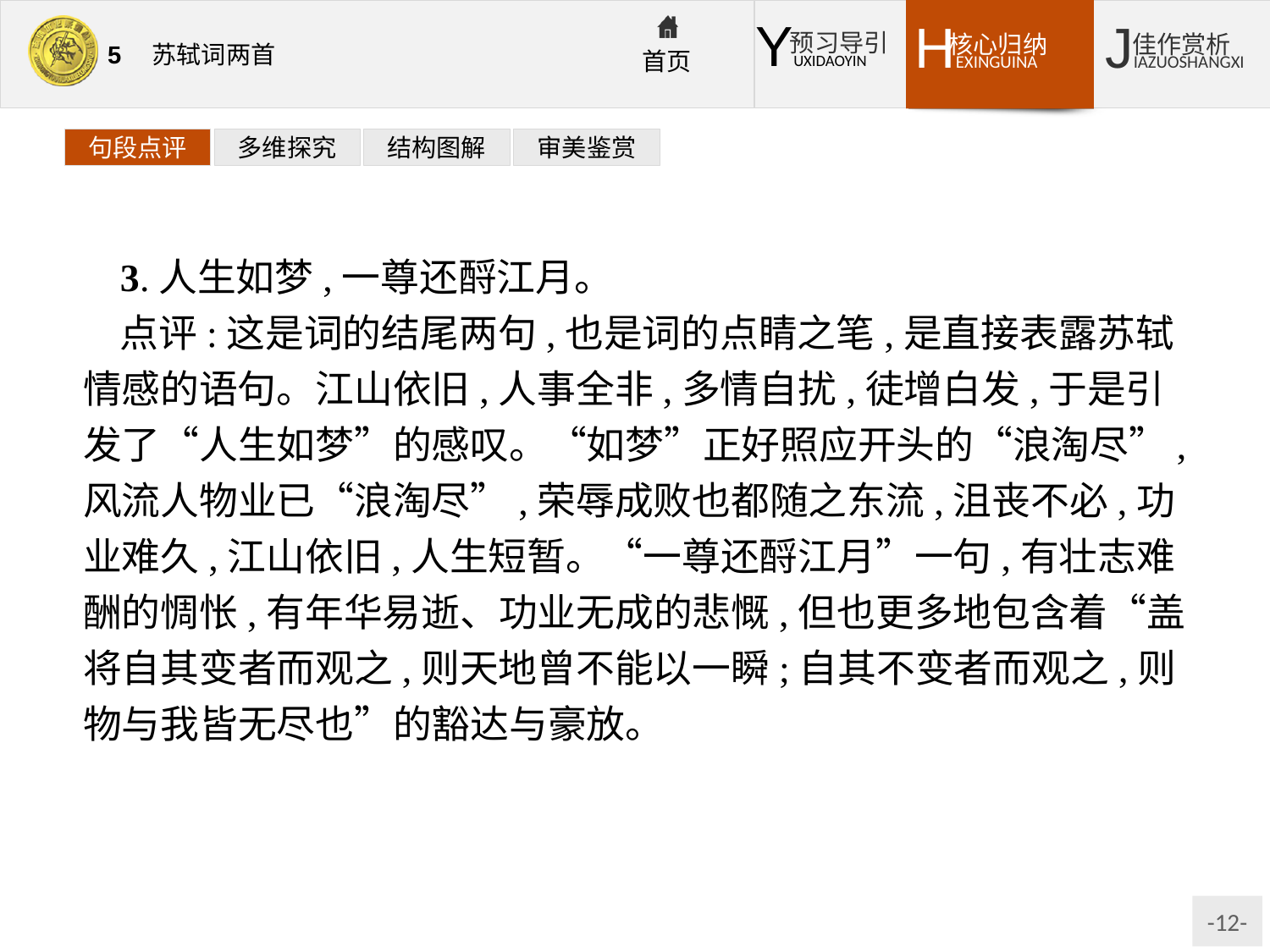

句段点评
多维探究
结构图解
审美鉴赏
3.人生如梦,一尊还酹江月。
点评:这是词的结尾两句,也是词的点睛之笔,是直接表露苏轼情感的语句。江山依旧,人事全非,多情自扰,徒增白发,于是引发了“人生如梦”的感叹。“如梦”正好照应开头的“浪淘尽”,风流人物业已“浪淘尽”,荣辱成败也都随之东流,沮丧不必,功业难久,江山依旧,人生短暂。“一尊还酹江月”一句,有壮志难酬的惆怅,有年华易逝、功业无成的悲慨,但也更多地包含着“盖将自其变者而观之,则天地曾不能以一瞬;自其不变者而观之,则物与我皆无尽也”的豁达与豪放。